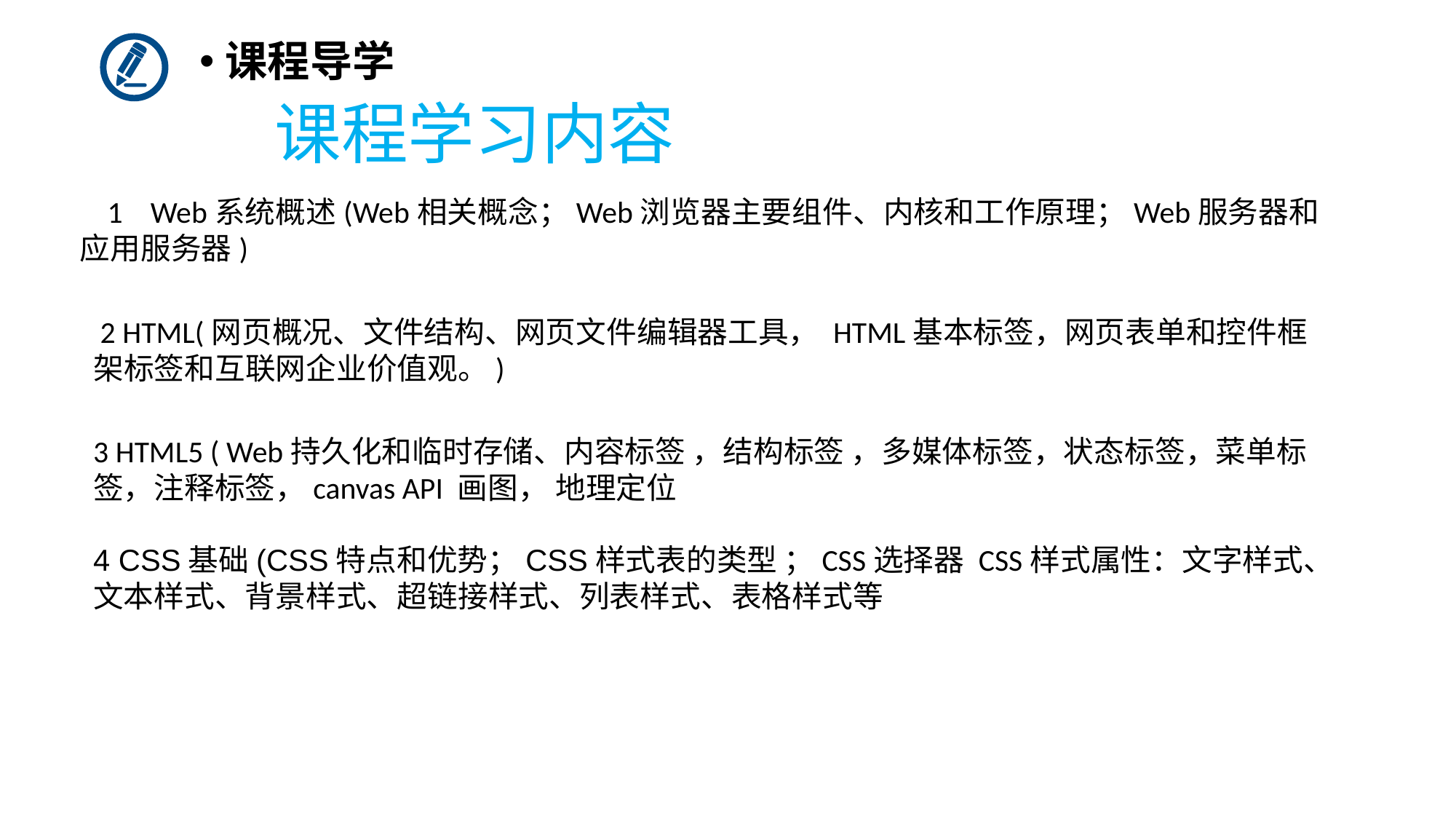

课程导学
# 课程学习内容
    1    Web系统概述(Web相关概念；Web浏览器主要组件、内核和工作原理；Web服务器和应用服务器)
 2 HTML(网页概况、文件结构、网页文件编辑器工具， HTML基本标签，网页表单和控件框架标签和互联网企业价值观。)
3 HTML5 ( Web持久化和临时存储、内容标签 ，结构标签 ，多媒体标签，状态标签，菜单标签，注释标签，canvas API 画图， 地理定位
4 CSS基础(CSS特点和优势；CSS样式表的类型 ；CSS选择器 CSS样式属性：文字样式、文本样式、背景样式、超链接样式、列表样式、表格样式等